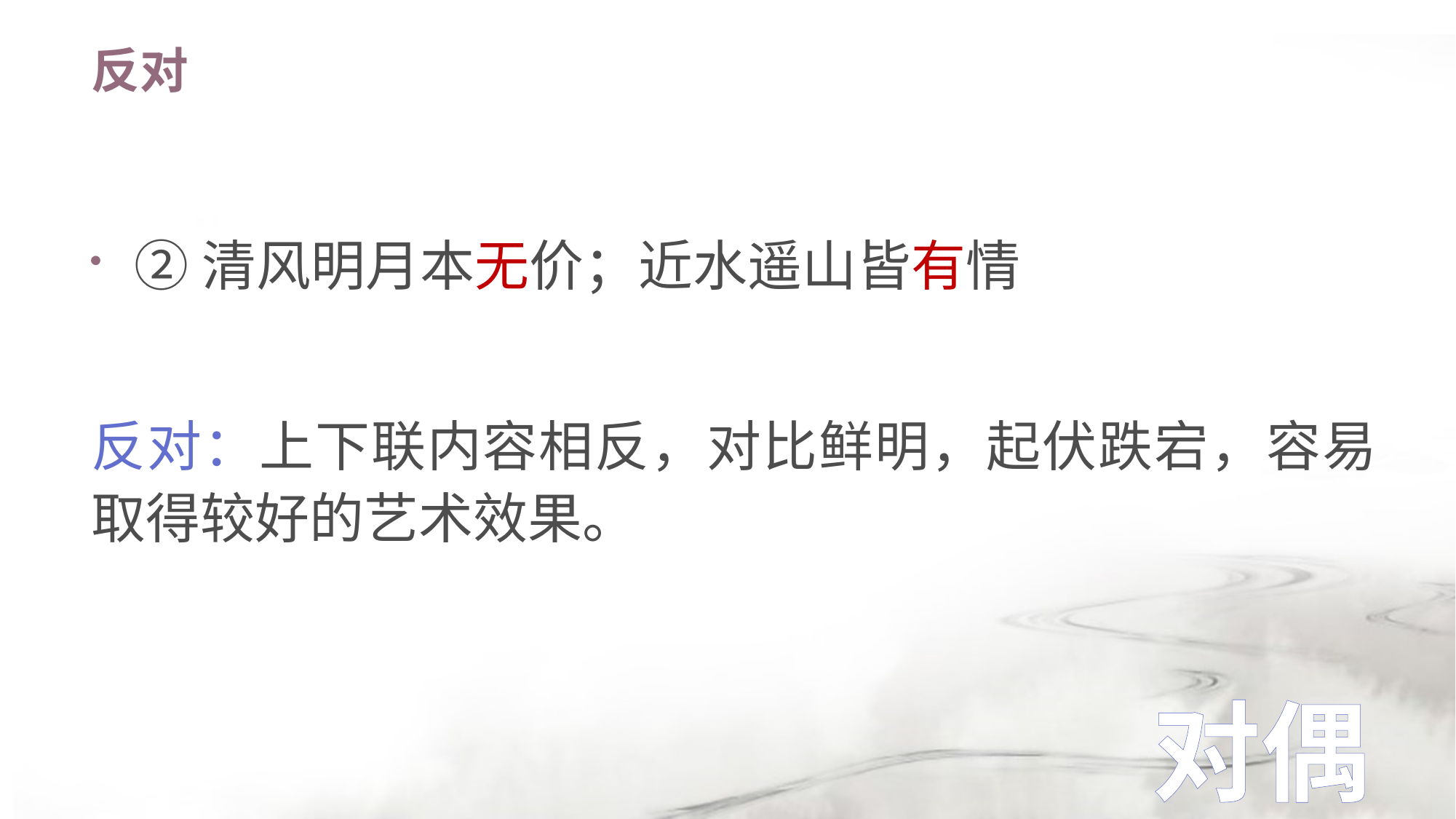

# 反对

②清风明月本无价；近水遥山皆有情

反对：上下联内容相反，对比鲜明，起伏跌宕，容易取得较好的艺术效果。
对偶